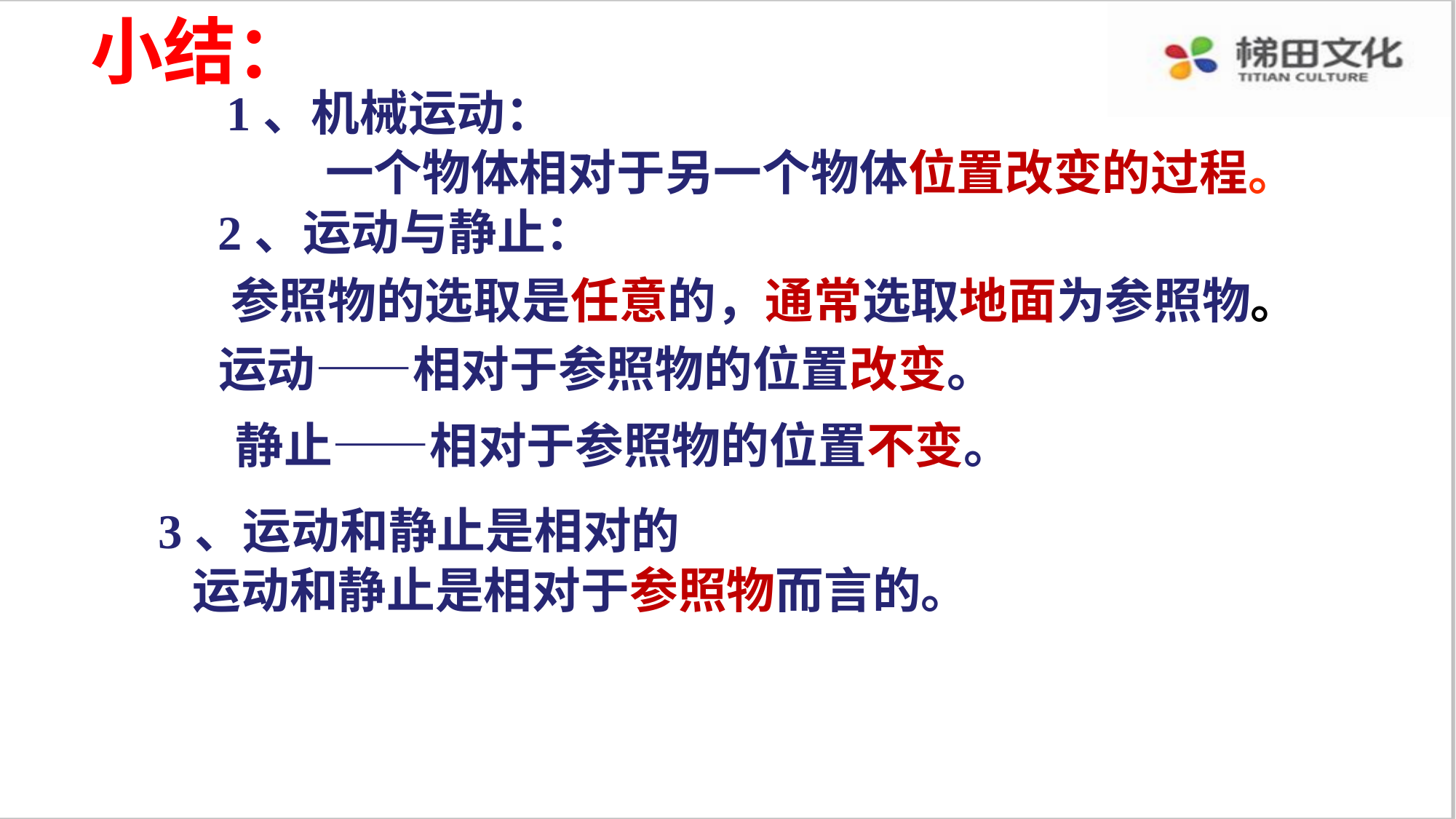

小结：
1、机械运动：
      一个物体相对于另一个物体位置改变的过程。
2、运动与静止：
       参照物的选取是任意的，通常选取地面为参照物。
运动——相对于参照物的位置改变。
静止——相对于参照物的位置不变。
3、运动和静止是相对的
运动和静止是相对于参照物而言的。